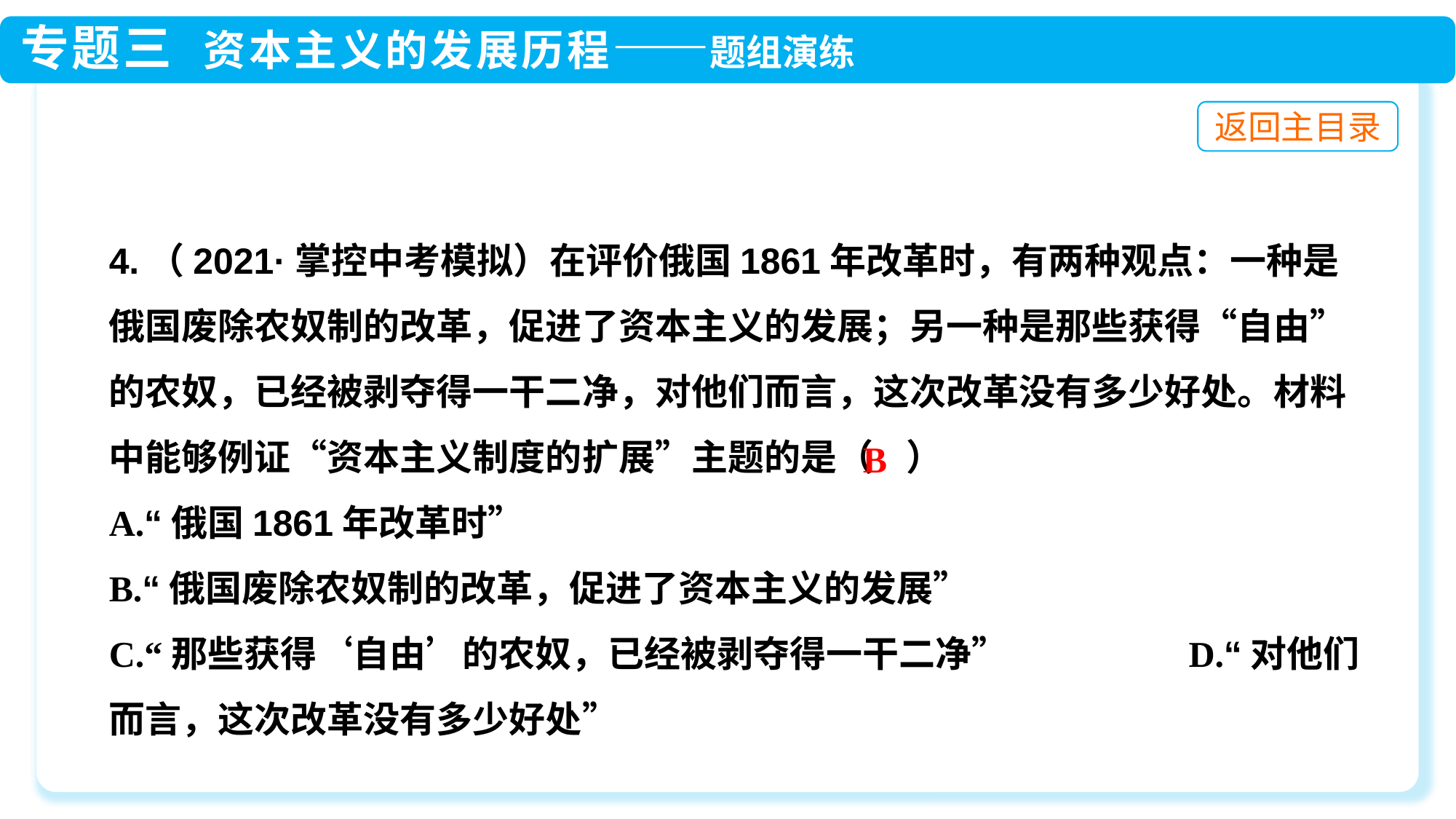

4.（2021·掌控中考模拟）在评价俄国1861年改革时，有两种观点：一种是俄国废除农奴制的改革，促进了资本主义的发展；另一种是那些获得“自由”的农奴，已经被剥夺得一干二净，对他们而言，这次改革没有多少好处。材料中能够例证“资本主义制度的扩展”主题的是（    ）
A.“俄国1861年改革时”
B.“俄国废除农奴制的改革，促进了资本主义的发展”
C.“那些获得‘自由’的农奴，已经被剥夺得一干二净”                     D.“对他们而言，这次改革没有多少好处”
B